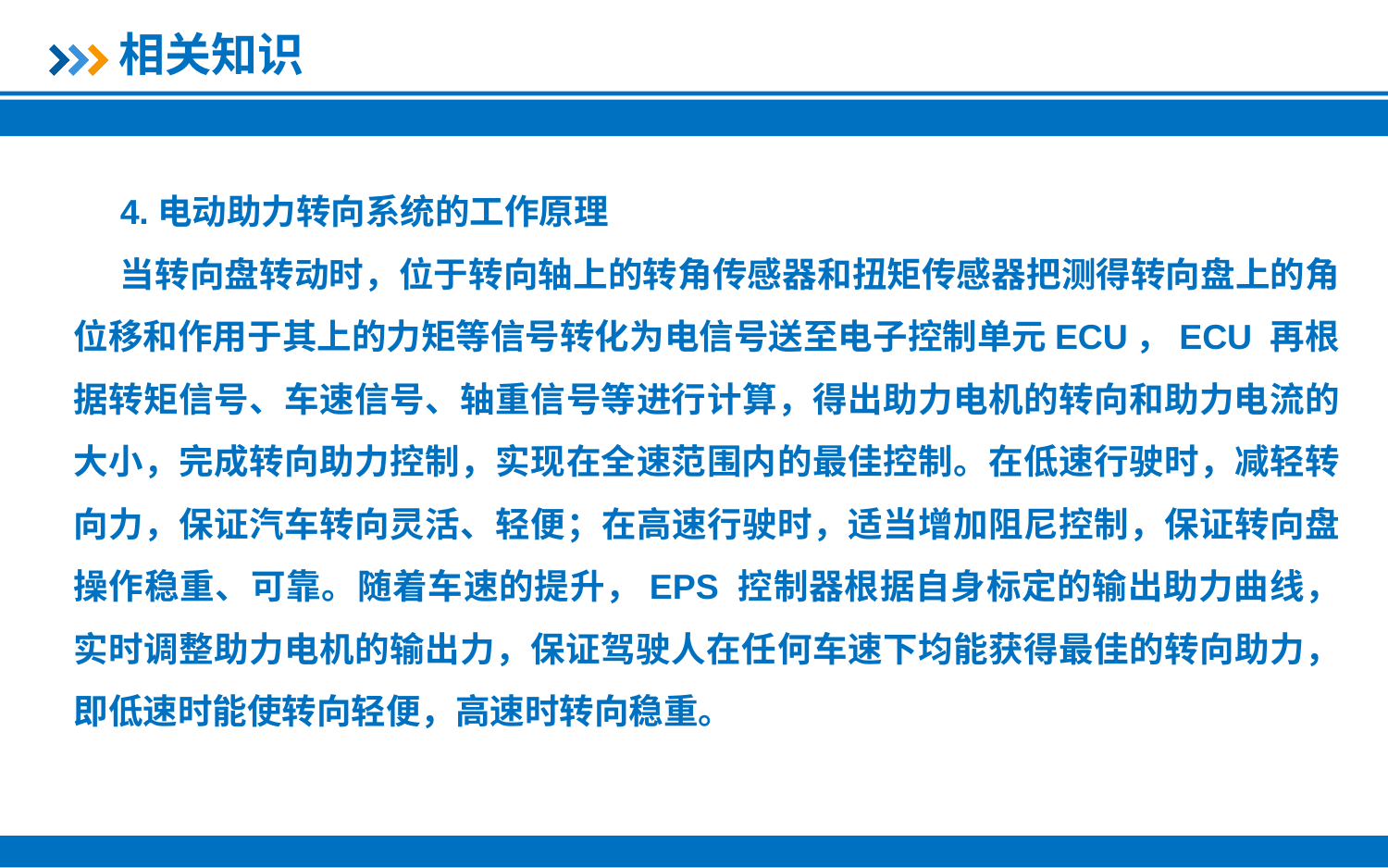

相关知识
4.电动助力转向系统的工作原理
当转向盘转动时，位于转向轴上的转角传感器和扭矩传感器把测得转向盘上的角位移和作用于其上的力矩等信号转化为电信号送至电子控制单元ECU，ECU 再根据转矩信号、车速信号、轴重信号等进行计算，得出助力电机的转向和助力电流的大小，完成转向助力控制，实现在全速范围内的最佳控制。在低速行驶时，减轻转向力，保证汽车转向灵活、轻便；在高速行驶时，适当增加阻尼控制，保证转向盘操作稳重、可靠。随着车速的提升，EPS 控制器根据自身标定的输出助力曲线，实时调整助力电机的输出力，保证驾驶人在任何车速下均能获得最佳的转向助力，即低速时能使转向轻便，高速时转向稳重。